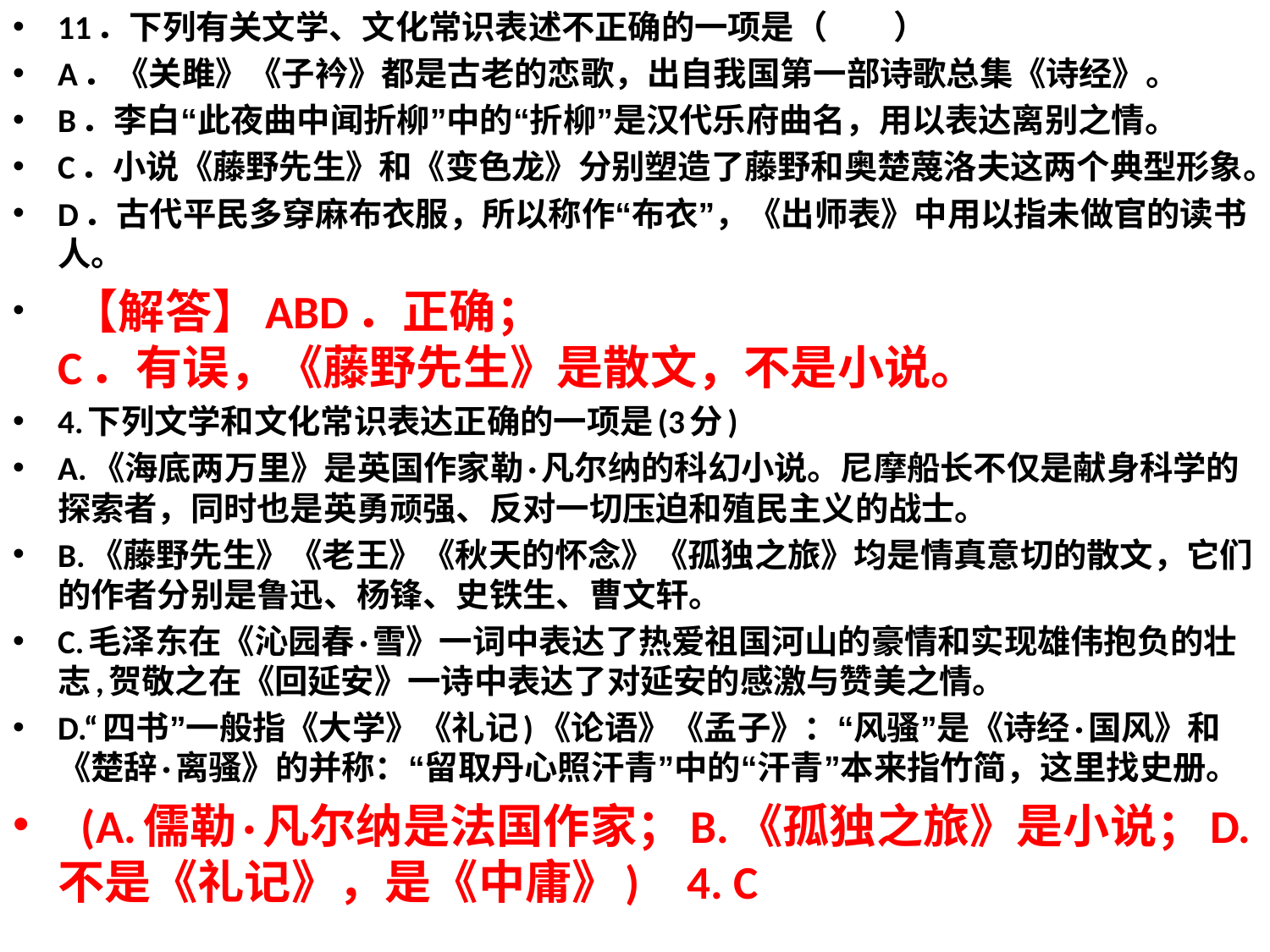

11．下列有关文学、文化常识表述不正确的一项是（　　）
A．《关雎》《子衿》都是古老的恋歌，出自我国第一部诗歌总集《诗经》。
B．李白“此夜曲中闻折柳”中的“折柳”是汉代乐府曲名，用以表达离别之情。
C．小说《藤野先生》和《变色龙》分别塑造了藤野和奥楚蔑洛夫这两个典型形象。
D．古代平民多穿麻布衣服，所以称作“布衣”，《出师表》中用以指未做官的读书人。
 【解答】ABD．正确；
C．有误，《藤野先生》是散文，不是小说。
4.下列文学和文化常识表达正确的一项是(3分)
A.《海底两万里》是英国作家勒·凡尔纳的科幻小说。尼摩船长不仅是献身科学的探索者，同时也是英勇顽强、反对一切压迫和殖民主义的战士。
B.《藤野先生》《老王》《秋天的怀念》《孤独之旅》均是情真意切的散文，它们的作者分别是鲁迅、杨锋、史铁生、曹文轩。
C.毛泽东在《沁园春·雪》一词中表达了热爱祖国河山的豪情和实现雄伟抱负的壮志,贺敬之在《回延安》一诗中表达了对延安的感激与赞美之情。
D.“四书”一般指《大学》《礼记)《论语》《孟子》：“风骚”是《诗经·国风》和《楚辞·离骚》的并称：“留取丹心照汗青”中的“汗青”本来指竹简，这里找史册。
 (A.儒勒·凡尔纳是法国作家；B.《孤独之旅》是小说；D.不是《礼记》，是《中庸》)  4. C
#